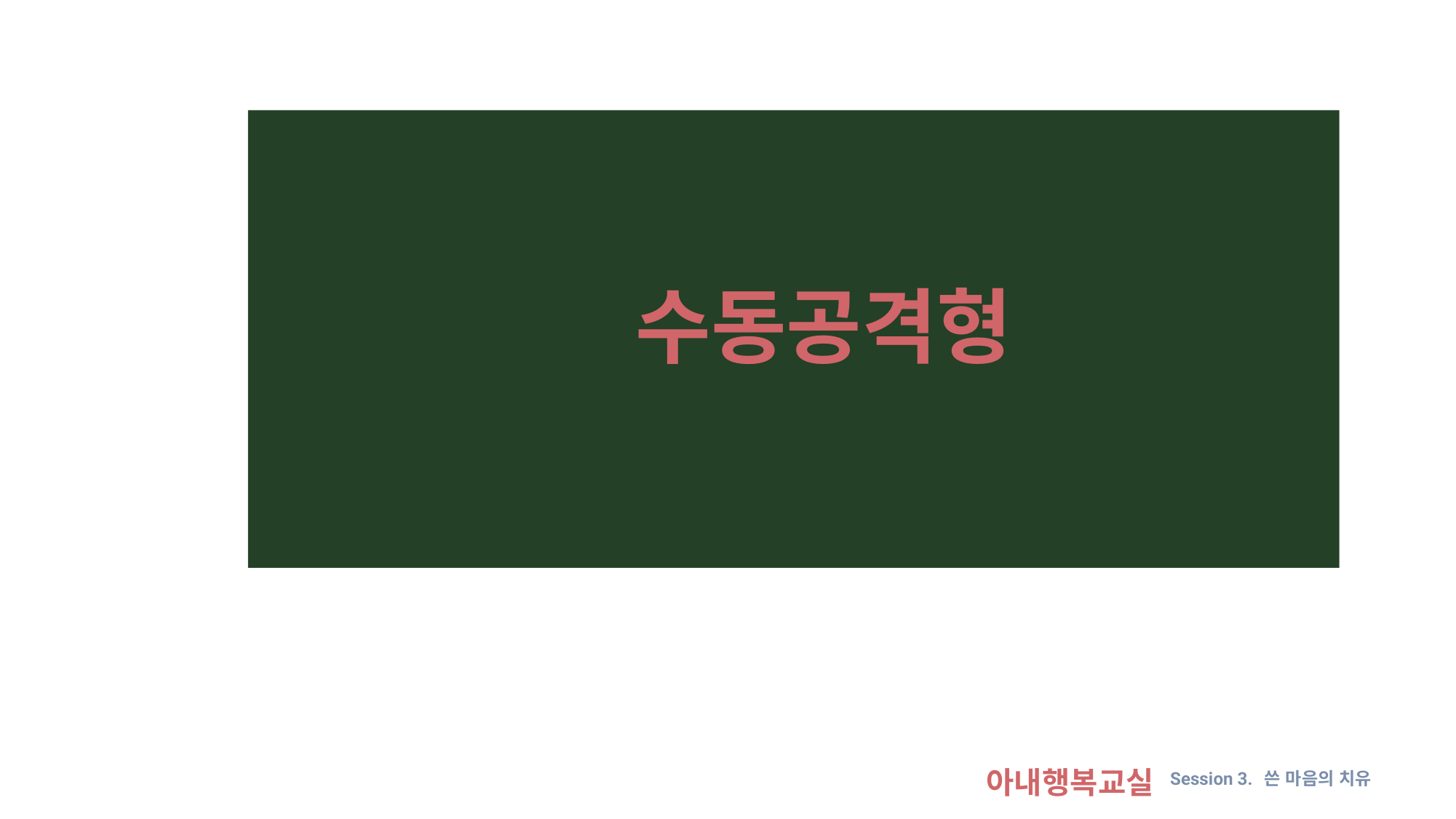

수동공격형
아내행복교실 Session 3. 쓴 마음의 치유